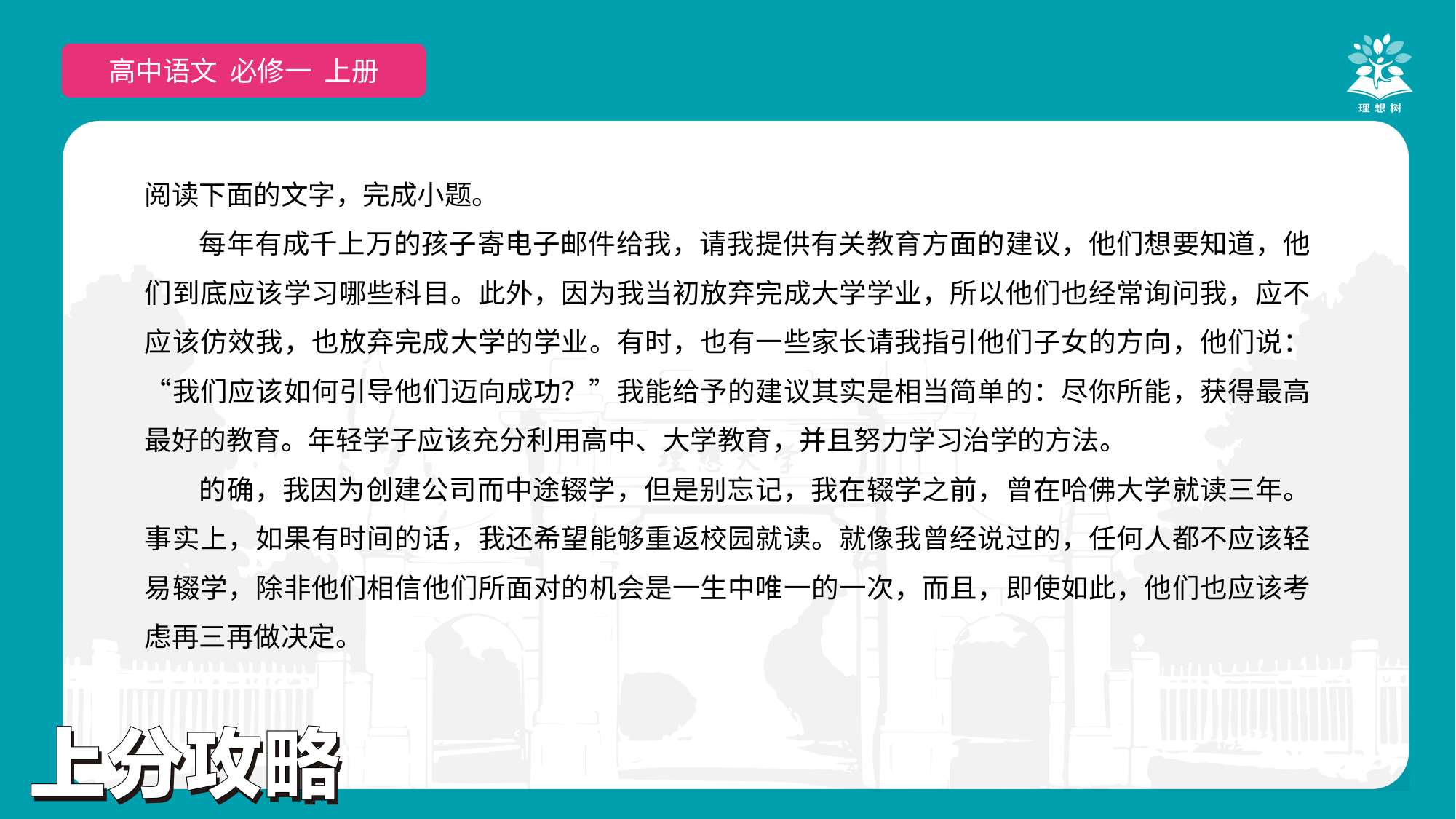

高中语文  选择性必修上
高中语文  必修一  上册
阅读下面的文字，完成小题。
每年有成千上万的孩子寄电子邮件给我，请我提供有关教育方面的建议，他们想要知道，他们到底应该学习哪些科目。此外，因为我当初放弃完成大学学业，所以他们也经常询问我，应不应该仿效我，也放弃完成大学的学业。有时，也有一些家长请我指引他们子女的方向，他们说：“我们应该如何引导他们迈向成功？”我能给予的建议其实是相当简单的：尽你所能，获得最高最好的教育。年轻学子应该充分利用高中、大学教育，并且努力学习治学的方法。
的确，我因为创建公司而中途辍学，但是别忘记，我在辍学之前，曾在哈佛大学就读三年。事实上，如果有时间的话，我还希望能够重返校园就读。就像我曾经说过的，任何人都不应该轻易辍学，除非他们相信他们所面对的机会是一生中唯一的一次，而且，即使如此，他们也应该考虑再三再做决定。